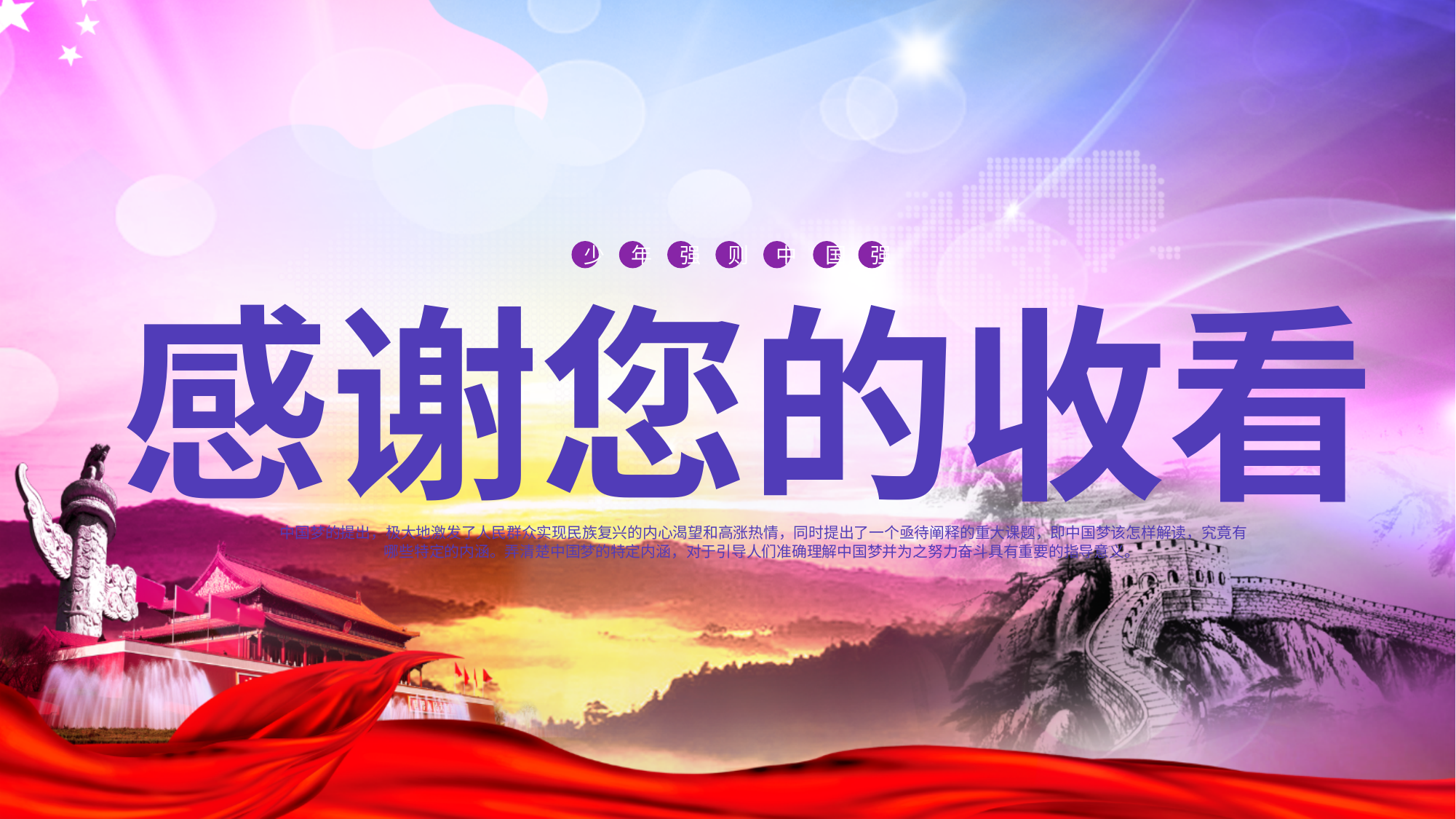

少
年
强
则
中
国
强
感谢您的收看
中国梦的提出，极大地激发了人民群众实现民族复兴的内心渴望和高涨热情，同时提出了一个亟待阐释的重大课题，即中国梦该怎样解读，究竟有哪些特定的内涵。弄清楚中国梦的特定内涵，对于引导人们准确理解中国梦并为之努力奋斗具有重要的指导意义。